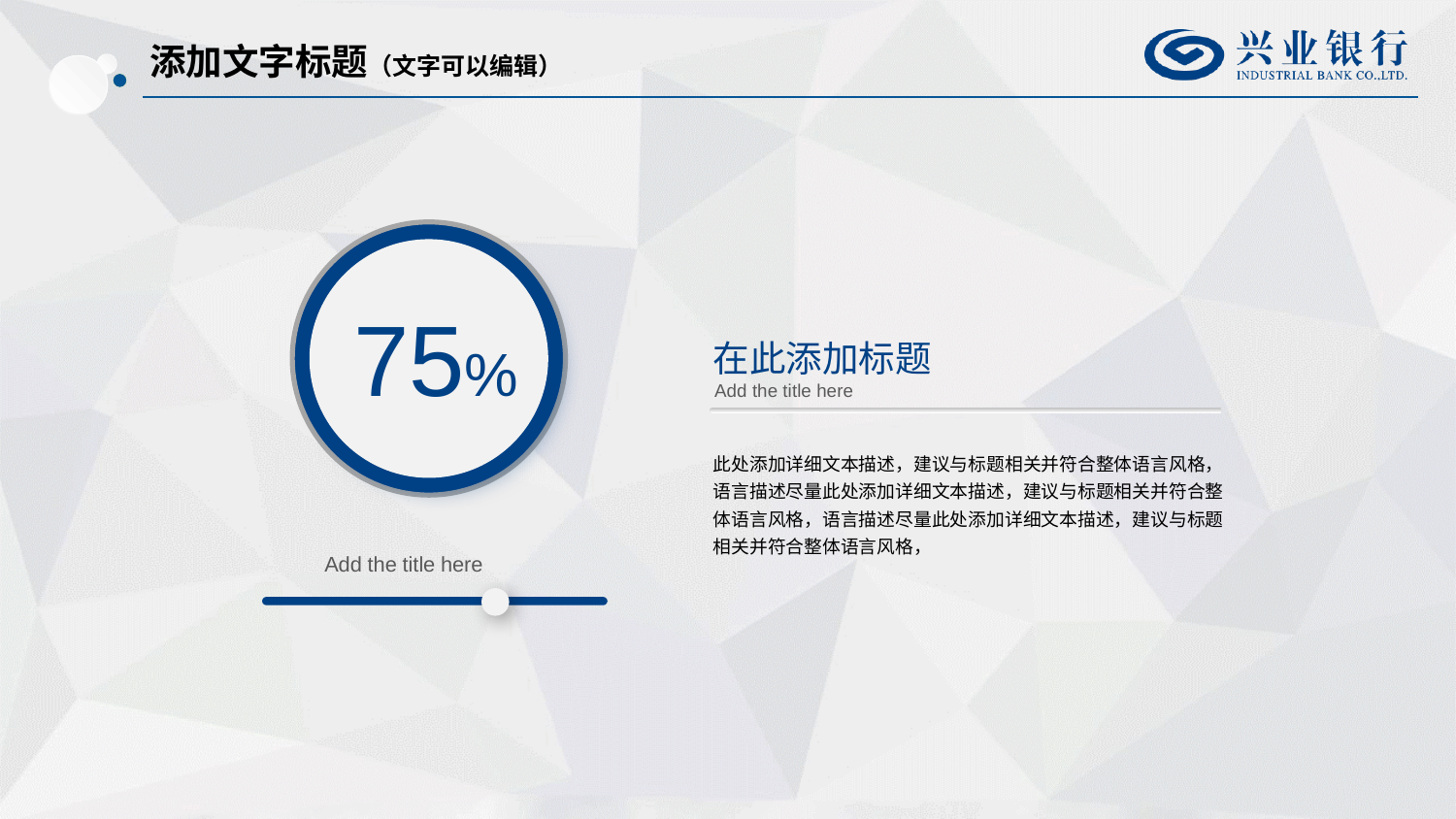

添加文字标题（文字可以编辑）

75%
在此添加标题
Add the title here

此处添加详细文本描述，建议与标题相关并符合整体语言风格，语言描述尽量此处添加详细文本描述，建议与标题相关并符合整体语言风格，语言描述尽量此处添加详细文本描述，建议与标题相关并符合整体语言风格，
Add the title here